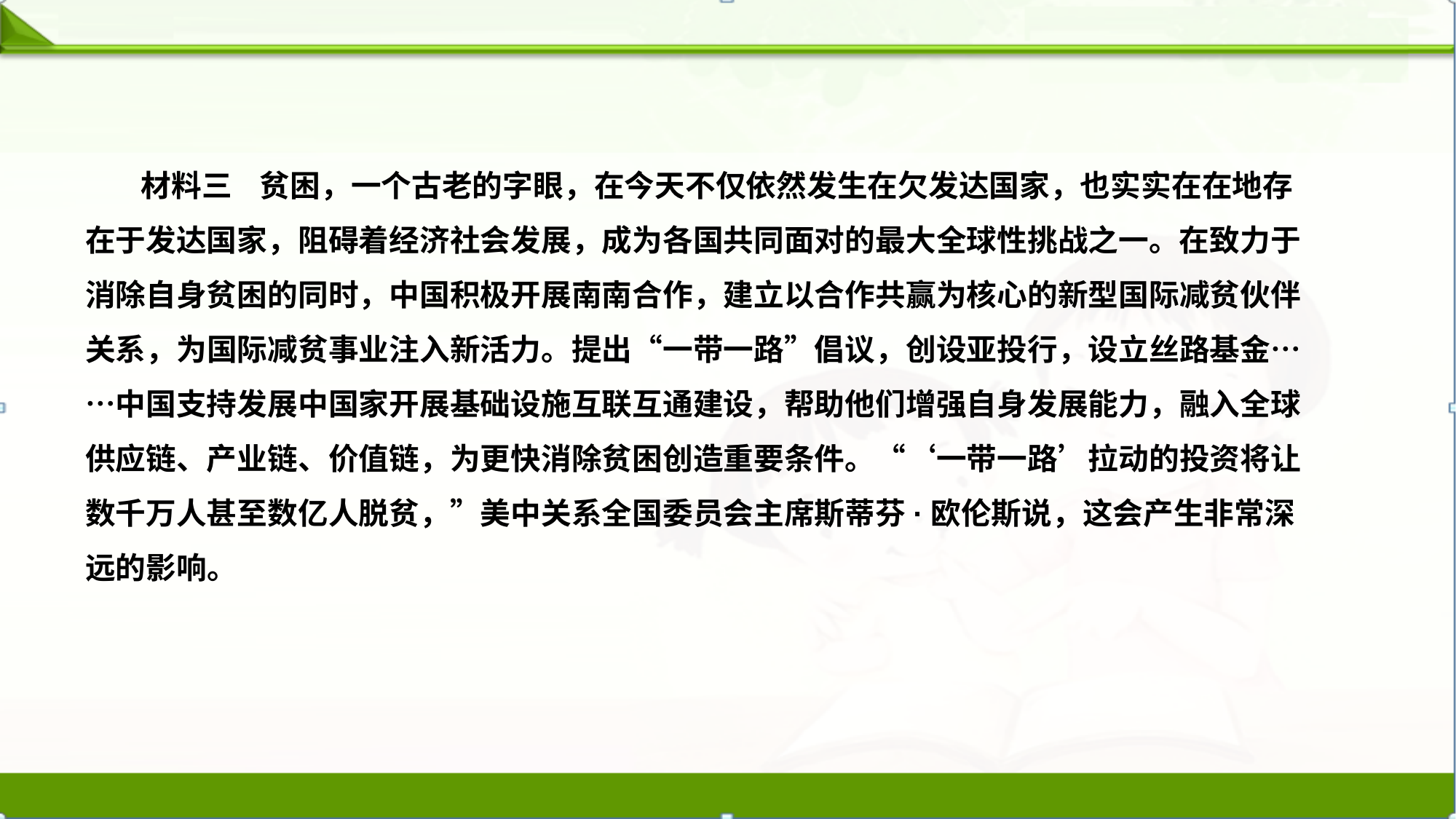

材料三    贫困，一个古老的字眼，在今天不仅依然发生在欠发达国家，也实实在在地存在于发达国家，阻碍着经济社会发展，成为各国共同面对的最大全球性挑战之一。在致力于消除自身贫困的同时，中国积极开展南南合作，建立以合作共赢为核心的新型国际减贫伙伴关系，为国际减贫事业注入新活力。提出“一带一路”倡议，创设亚投行，设立丝路基金……中国支持发展中国家开展基础设施互联互通建设，帮助他们增强自身发展能力，融入全球供应链、产业链、价值链，为更快消除贫困创造重要条件。“‘一带一路’拉动的投资将让数千万人甚至数亿人脱贫，”美中关系全国委员会主席斯蒂芬·欧伦斯说，这会产生非常深远的影响。